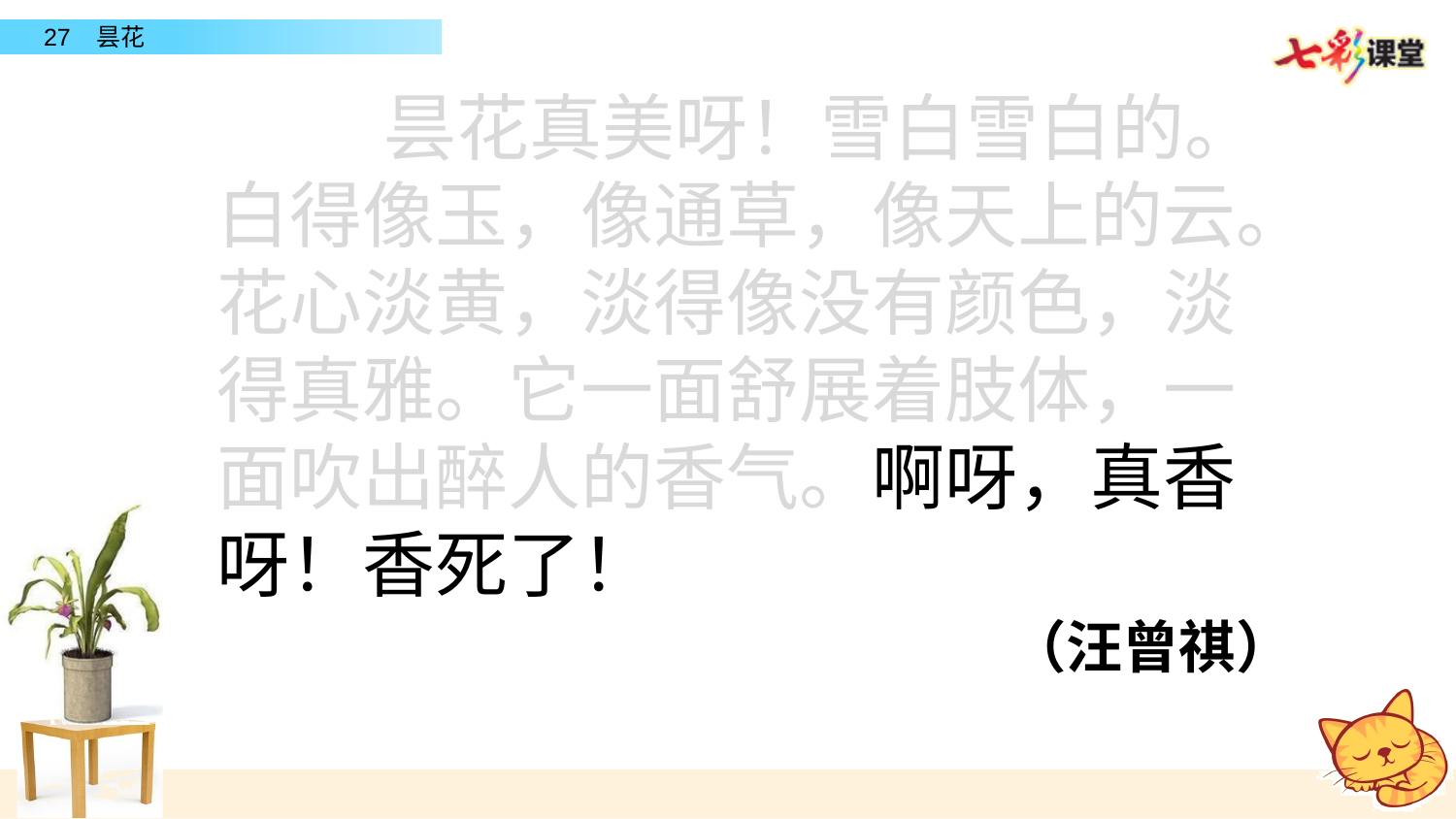

昙花真美呀！雪白雪白的。白得像玉，像通草，像天上的云。花心淡黄，淡得像没有颜色，淡得真雅。它一面舒展着肢体，一面吹出醉人的香气。啊呀，真香呀！香死了！
（汪曾祺）